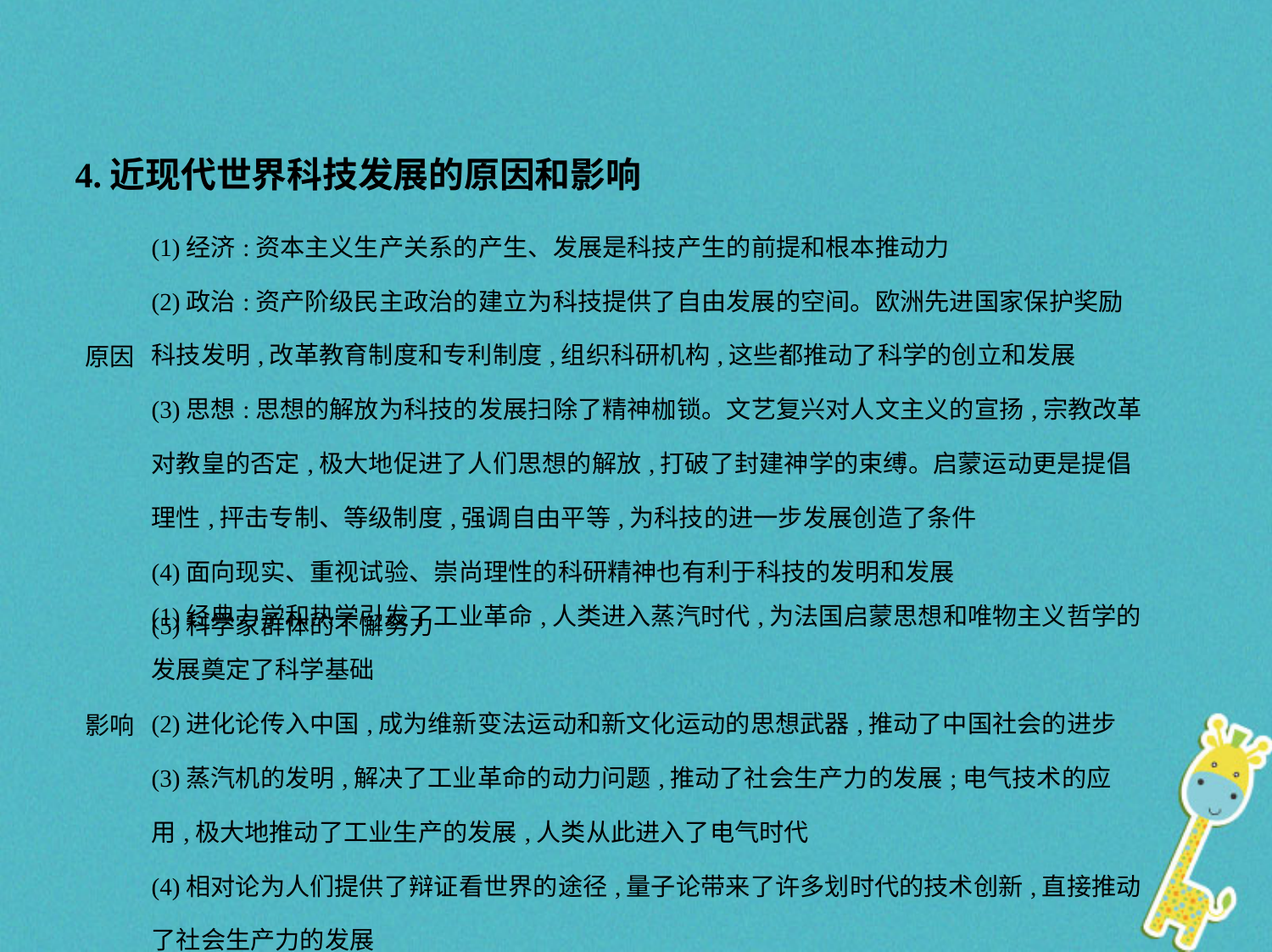

4.近现代世界科技发展的原因和影响
| 原因 | (1)经济:资本主义生产关系的产生、发展是科技产生的前提和根本推动力 (2)政治:资产阶级民主政治的建立为科技提供了自由发展的空间。欧洲先进国家保护奖励科技发明,改革教育制度和专利制度,组织科研机构,这些都推动了科学的创立和发展 (3)思想:思想的解放为科技的发展扫除了精神枷锁。文艺复兴对人文主义的宣扬,宗教改革对教皇的否定,极大地促进了人们思想的解放,打破了封建神学的束缚。启蒙运动更是提倡理性,抨击专制、等级制度,强调自由平等,为科技的进一步发展创造了条件 (4)面向现实、重视试验、崇尚理性的科研精神也有利于科技的发明和发展 (5)科学家群体的不懈努力 |
| --- | --- |
| 影响 | (1)经典力学和热学引发了工业革命,人类进入蒸汽时代,为法国启蒙思想和唯物主义哲学的发展奠定了科学基础 (2)进化论传入中国,成为维新变法运动和新文化运动的思想武器,推动了中国社会的进步 (3)蒸汽机的发明,解决了工业革命的动力问题,推动了社会生产力的发展;电气技术的应用,极大地推动了工业生产的发展,人类从此进入了电气时代 (4)相对论为人们提供了辩证看世界的途径,量子论带来了许多划时代的技术创新,直接推动了社会生产力的发展 |